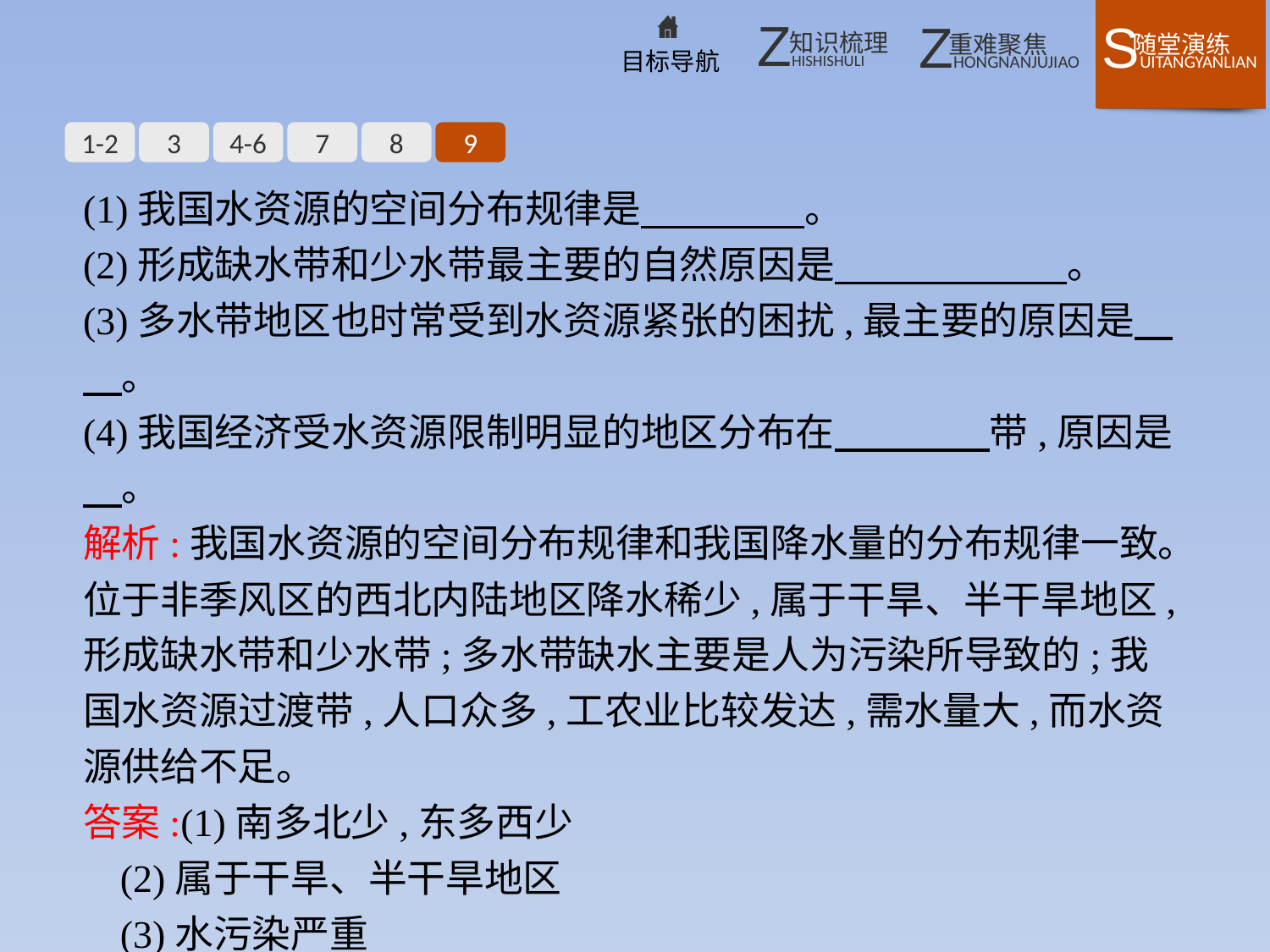

1-2
3
4-6
7
8
9
(1)我国水资源的空间分布规律是 　　　　。
(2)形成缺水带和少水带最主要的自然原因是　　　　　　。
(3)多水带地区也时常受到水资源紧张的困扰,最主要的原因是　　。
(4)我国经济受水资源限制明显的地区分布在　　　　带,原因是　。
解析:我国水资源的空间分布规律和我国降水量的分布规律一致。位于非季风区的西北内陆地区降水稀少,属于干旱、半干旱地区,形成缺水带和少水带;多水带缺水主要是人为污染所导致的;我国水资源过渡带,人口众多,工农业比较发达,需水量大,而水资源供给不足。
答案:(1)南多北少,东多西少
(2)属于干旱、半干旱地区
(3)水污染严重
(4)过渡　人口多,工农业发达,用水量大